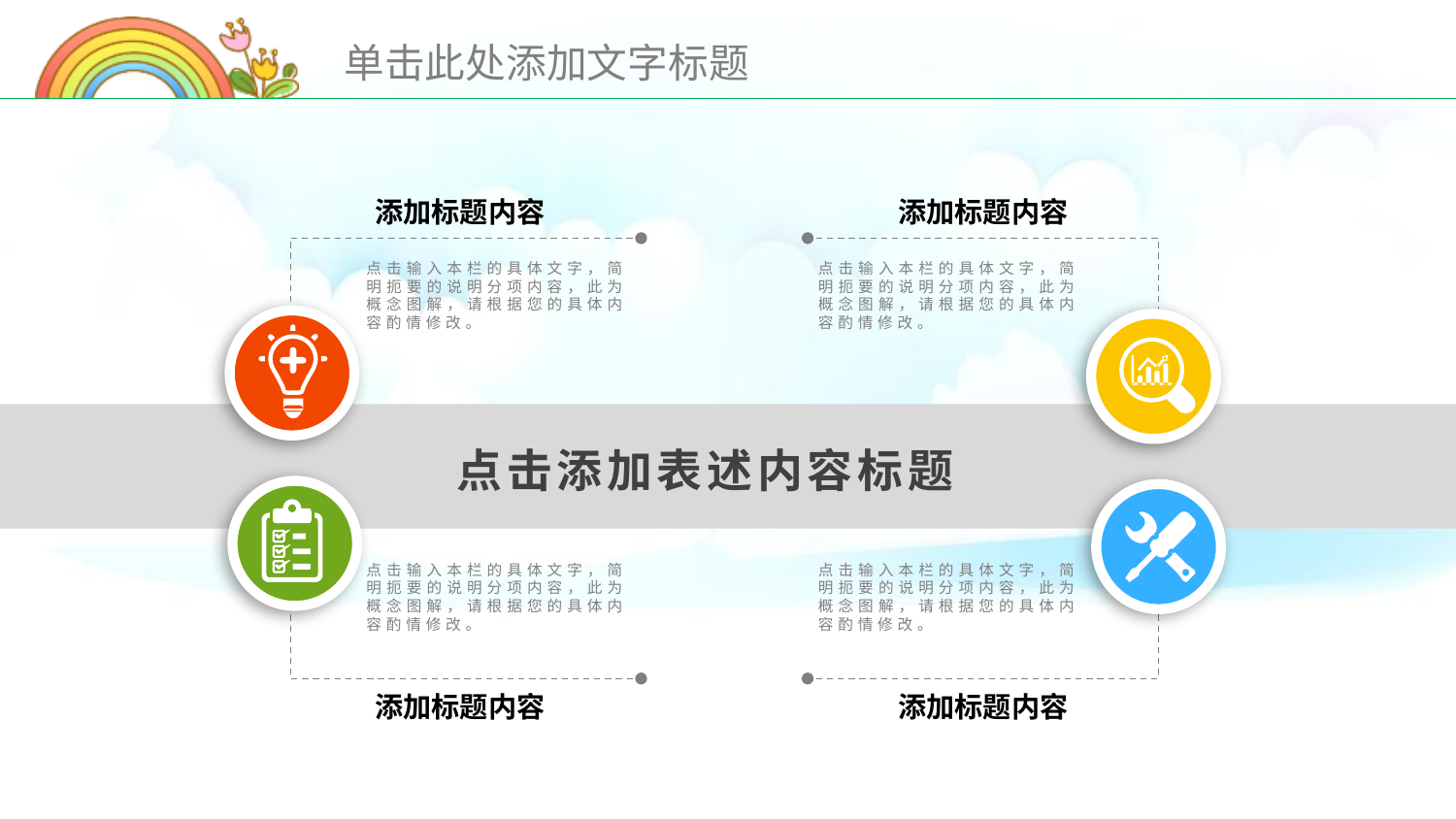

添加标题内容
添加标题内容

点击输入本栏的具体文字，简明扼要的说明分项内容，此为概念图解，请根据您的具体内容酌情修改。
点击输入本栏的具体文字，简明扼要的说明分项内容，此为概念图解，请根据您的具体内容酌情修改。

点击添加表述内容标题

点击输入本栏的具体文字，简明扼要的说明分项内容，此为概念图解，请根据您的具体内容酌情修改。
点击输入本栏的具体文字，简明扼要的说明分项内容，此为概念图解，请根据您的具体内容酌情修改。

添加标题内容
添加标题内容